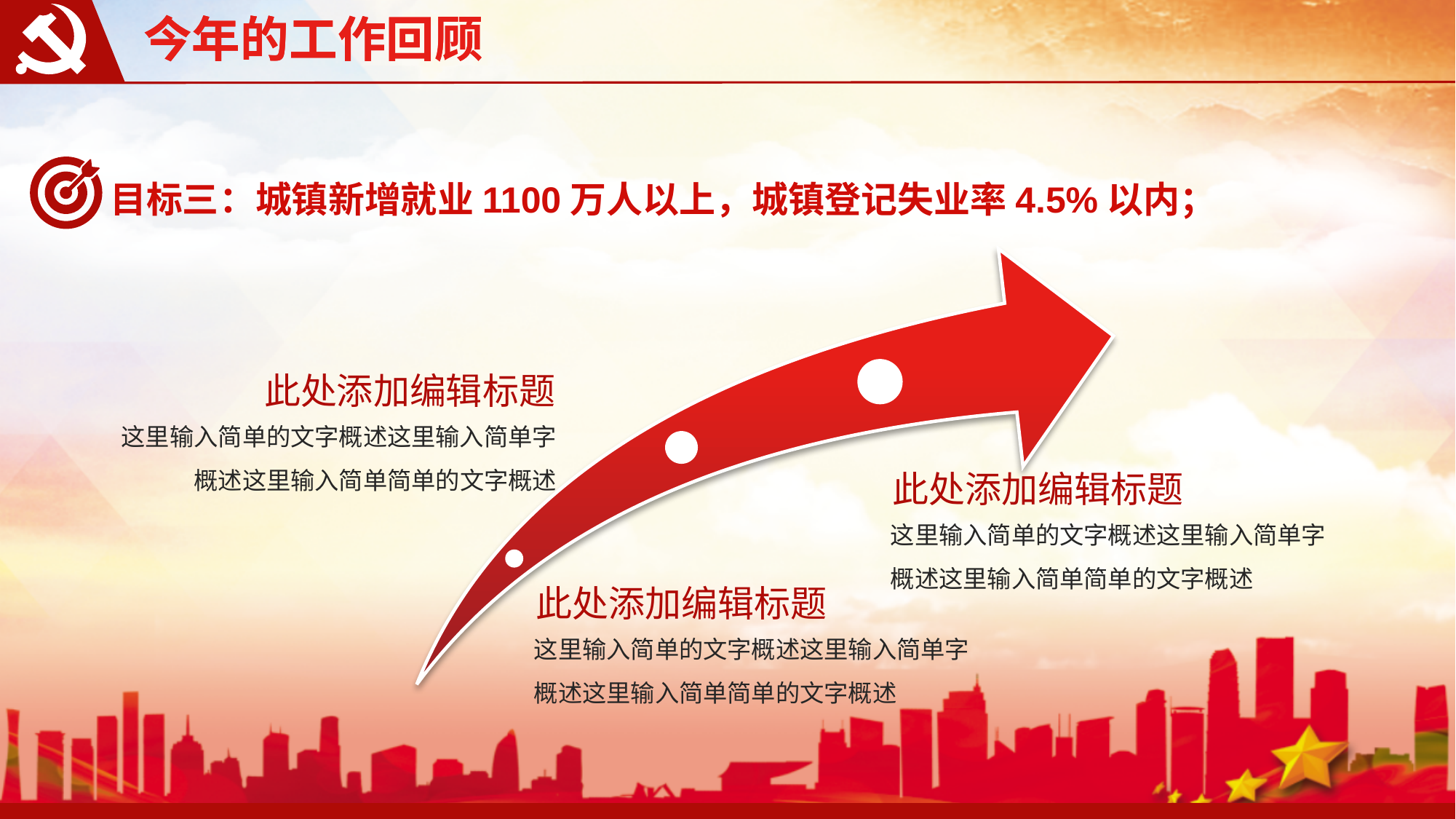

今年的工作回顾
今年的工作回顾
目标三：城镇新增就业1100万人以上，城镇登记失业率4.5%以内；

此处添加编辑标题
这里输入简单的文字概述这里输入简单字概述这里输入简单简单的文字概述
此处添加编辑标题
这里输入简单的文字概述这里输入简单字概述这里输入简单简单的文字概述
此处添加编辑标题
这里输入简单的文字概述这里输入简单字概述这里输入简单简单的文字概述